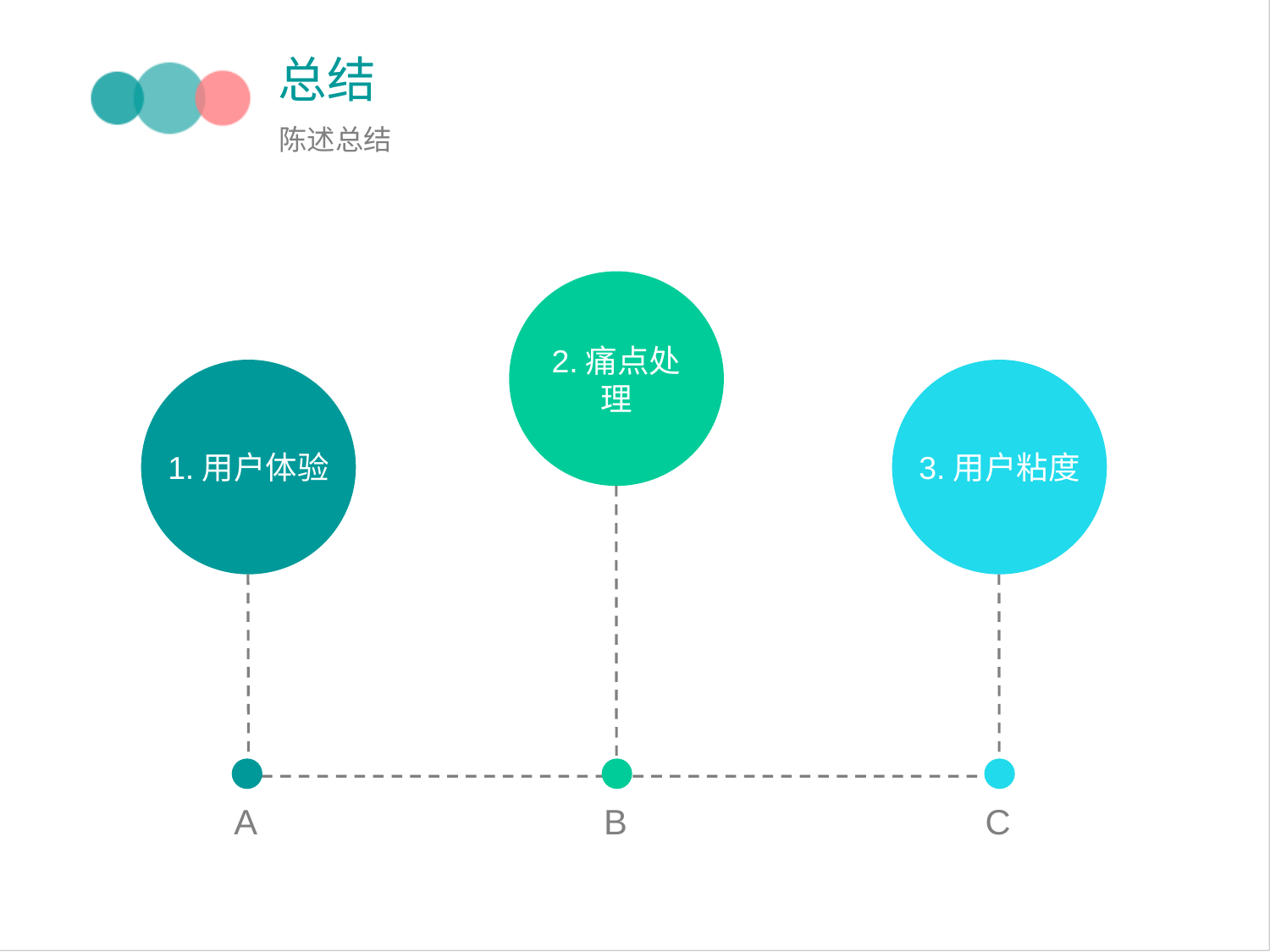

总结
陈述总结

2.痛点处理

1.用户体验

3.用户粘度

A
B
C